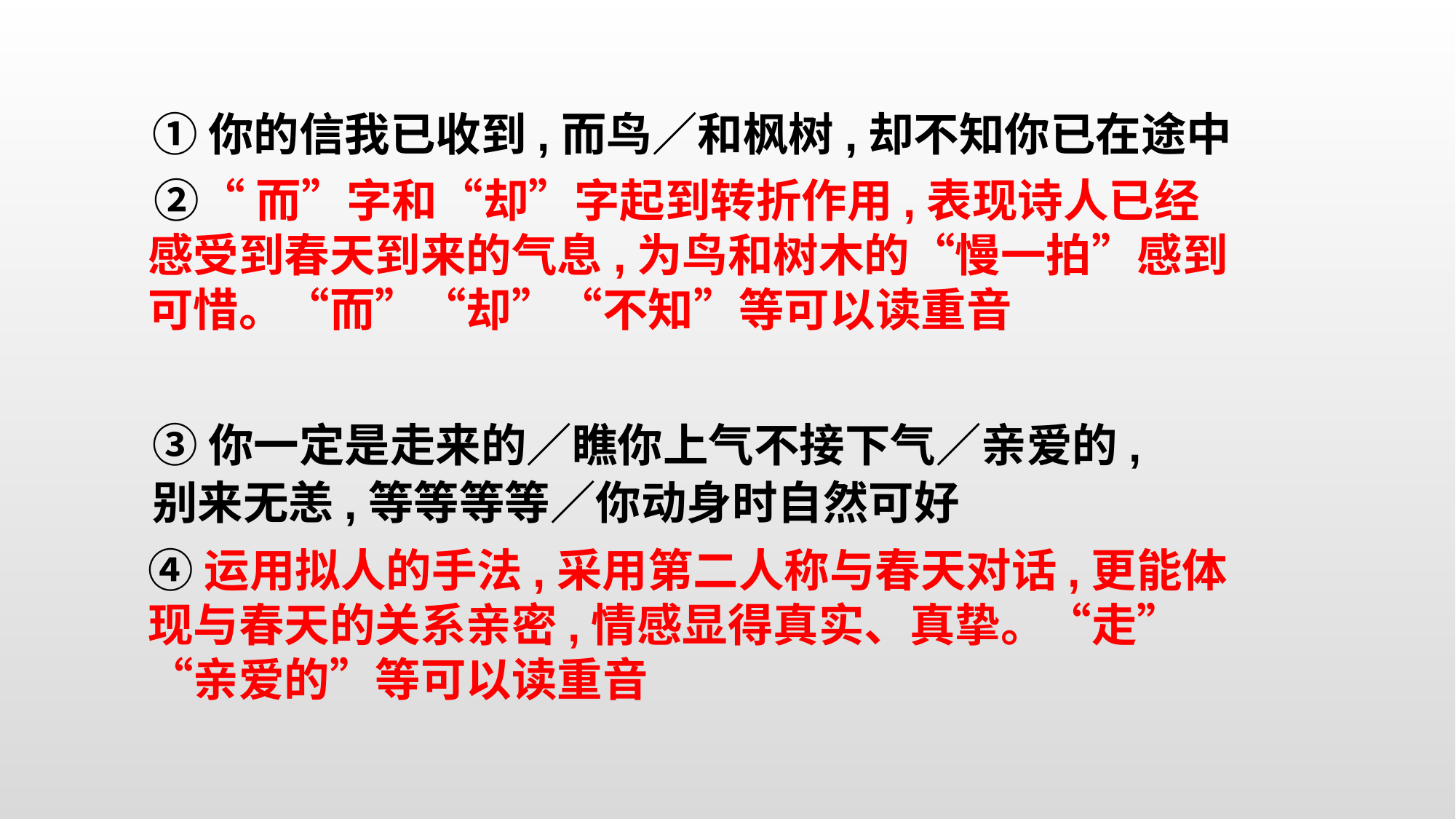

①你的信我已收到,而鸟／和枫树,却不知你已在途中
 ②“而”字和“却”字起到转折作用,表现诗人已经感受到春天到来的气息,为鸟和树木的“慢一拍”感到可惜。“而”“却”“不知”等可以读重音
③你一定是走来的／瞧你上气不接下气／亲爱的,别来无恙,等等等等／你动身时自然可好
④运用拟人的手法,采用第二人称与春天对话,更能体现与春天的关系亲密,情感显得真实、真挚。“走”“亲爱的”等可以读重音